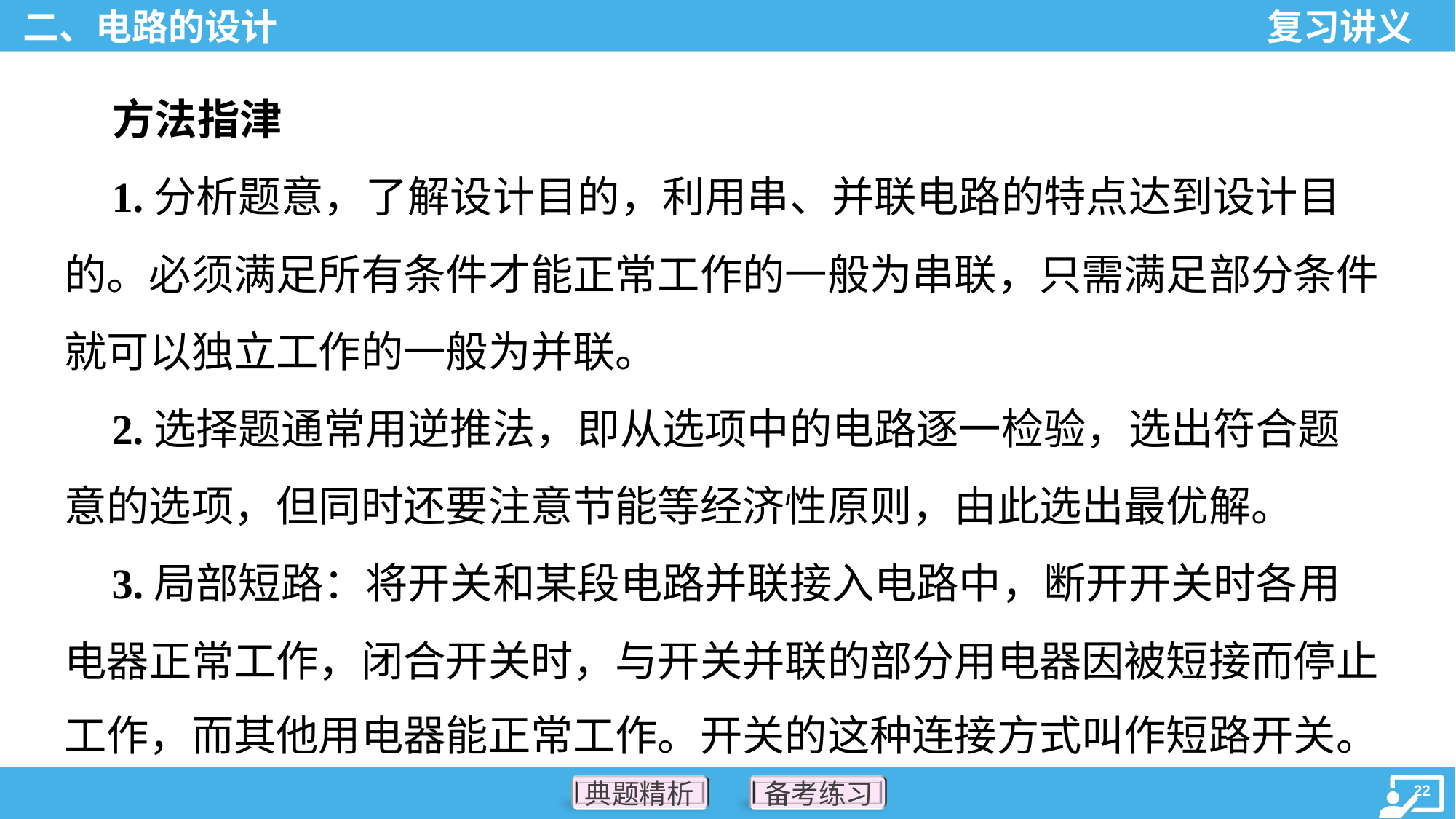

方法指津
    1.分析题意，了解设计目的，利用串、并联电路的特点达到设计目
的。必须满足所有条件才能正常工作的一般为串联，只需满足部分条件
就可以独立工作的一般为并联。
    2.选择题通常用逆推法，即从选项中的电路逐一检验，选出符合题
意的选项，但同时还要注意节能等经济性原则，由此选出最优解。
    3.局部短路：将开关和某段电路并联接入电路中，断开开关时各用
电器正常工作，闭合开关时，与开关并联的部分用电器因被短接而停止
工作，而其他用电器能正常工作。开关的这种连接方式叫作短路开关。